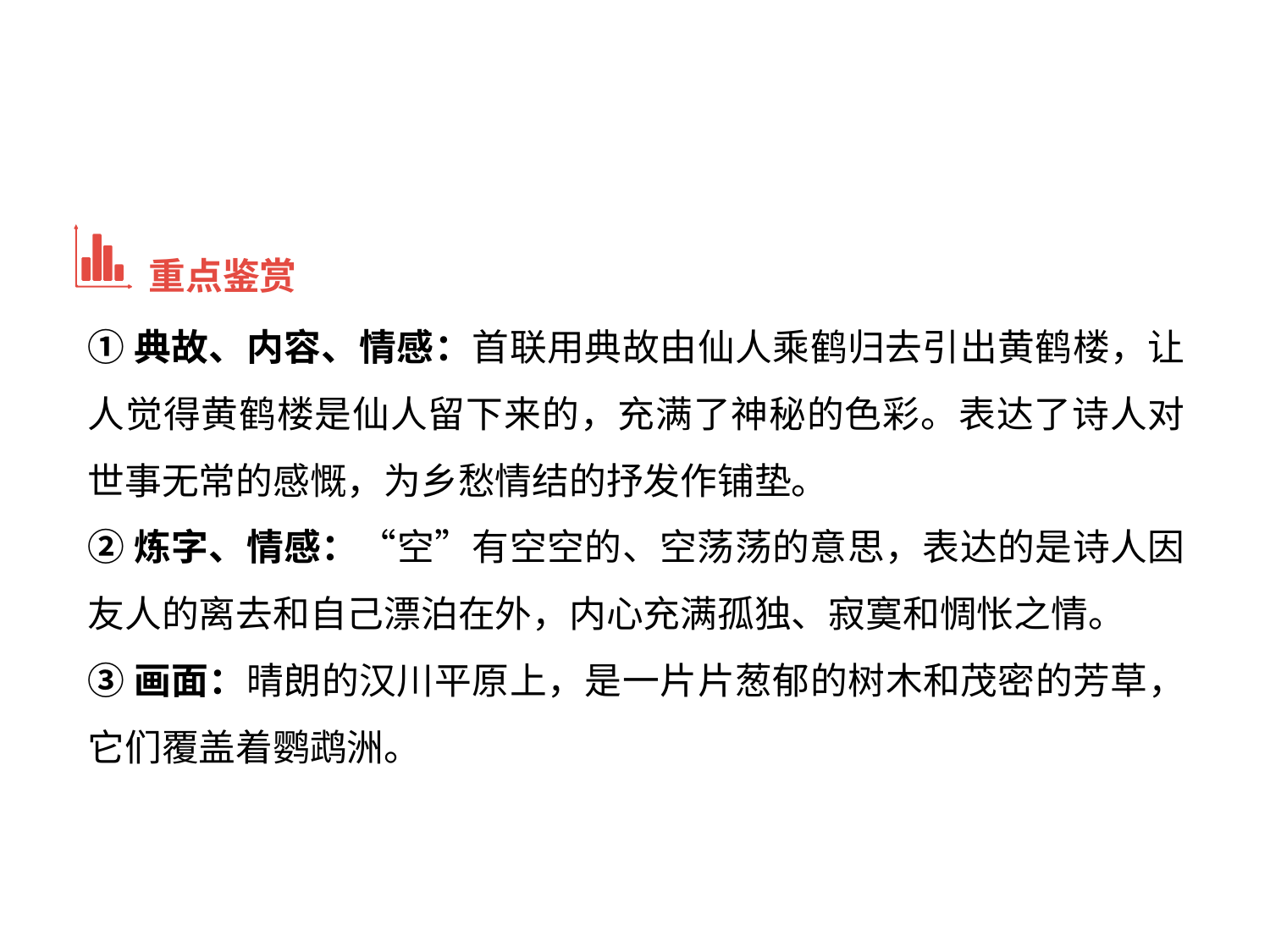

重点鉴赏
①典故、内容、情感：首联用典故由仙人乘鹤归去引出黄鹤楼，让人觉得黄鹤楼是仙人留下来的，充满了神秘的色彩。表达了诗人对世事无常的感慨，为乡愁情结的抒发作铺垫。
②炼字、情感：“空”有空空的、空荡荡的意思，表达的是诗人因友人的离去和自己漂泊在外，内心充满孤独、寂寞和惆怅之情。
③画面：晴朗的汉川平原上，是一片片葱郁的树木和茂密的芳草，它们覆盖着鹦鹉洲。